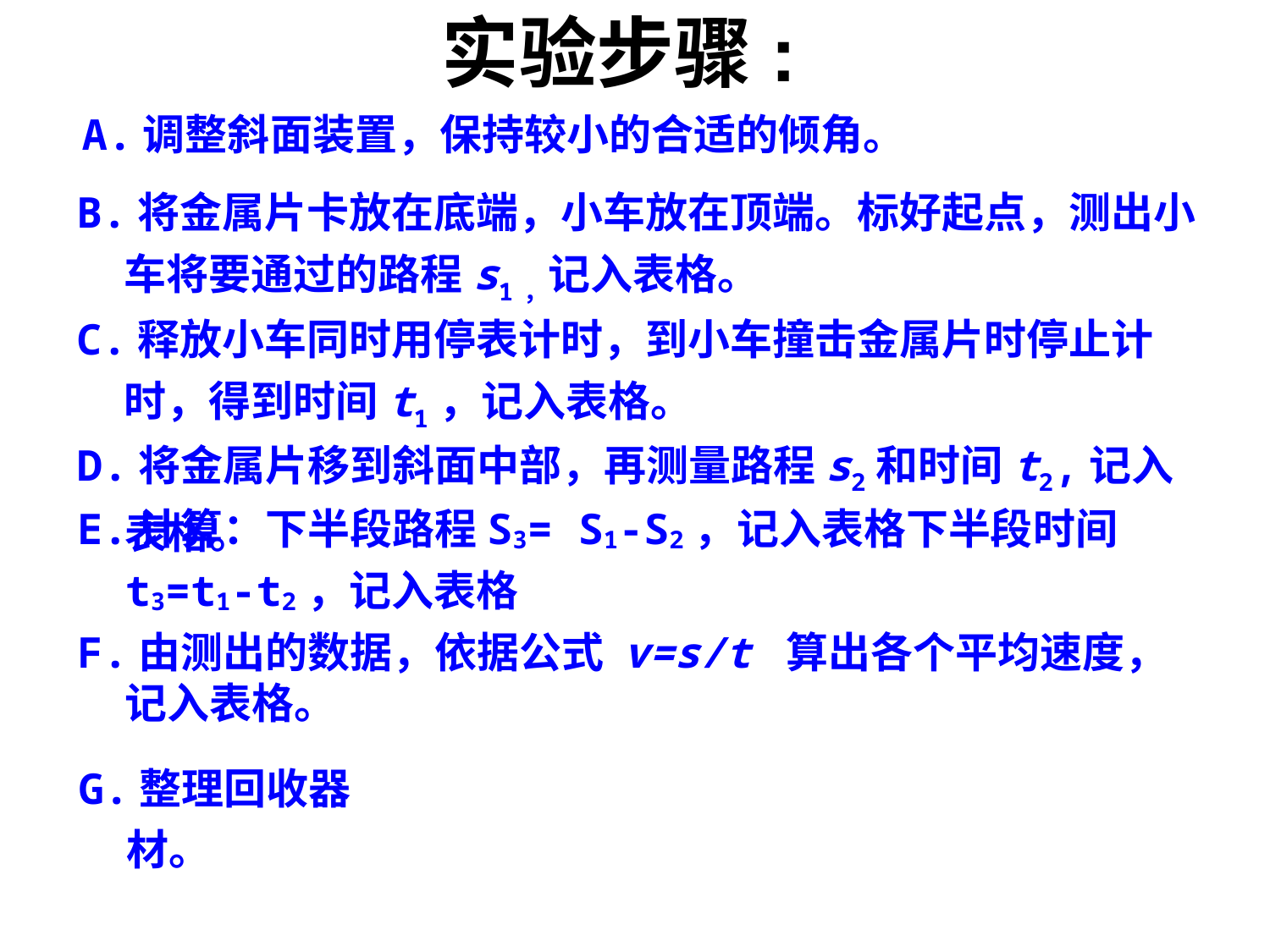

实验步骤:
A.调整斜面装置，保持较小的合适的倾角。
B.将金属片卡放在底端，小车放在顶端。标好起点，测出小车将要通过的路程s1，记入表格。
C.释放小车同时用停表计时，到小车撞击金属片时停止计时，得到时间t1，记入表格。
D.将金属片移到斜面中部，再测量路程s2和时间t2,记入表格。

E.计算：下半段路程S3= S1-S2，记入表格下半段时间t3=t1-t2，记入表格

F.由测出的数据，依据公式 v=s/t 算出各个平均速度，记入表格。

G.整理回收器材。